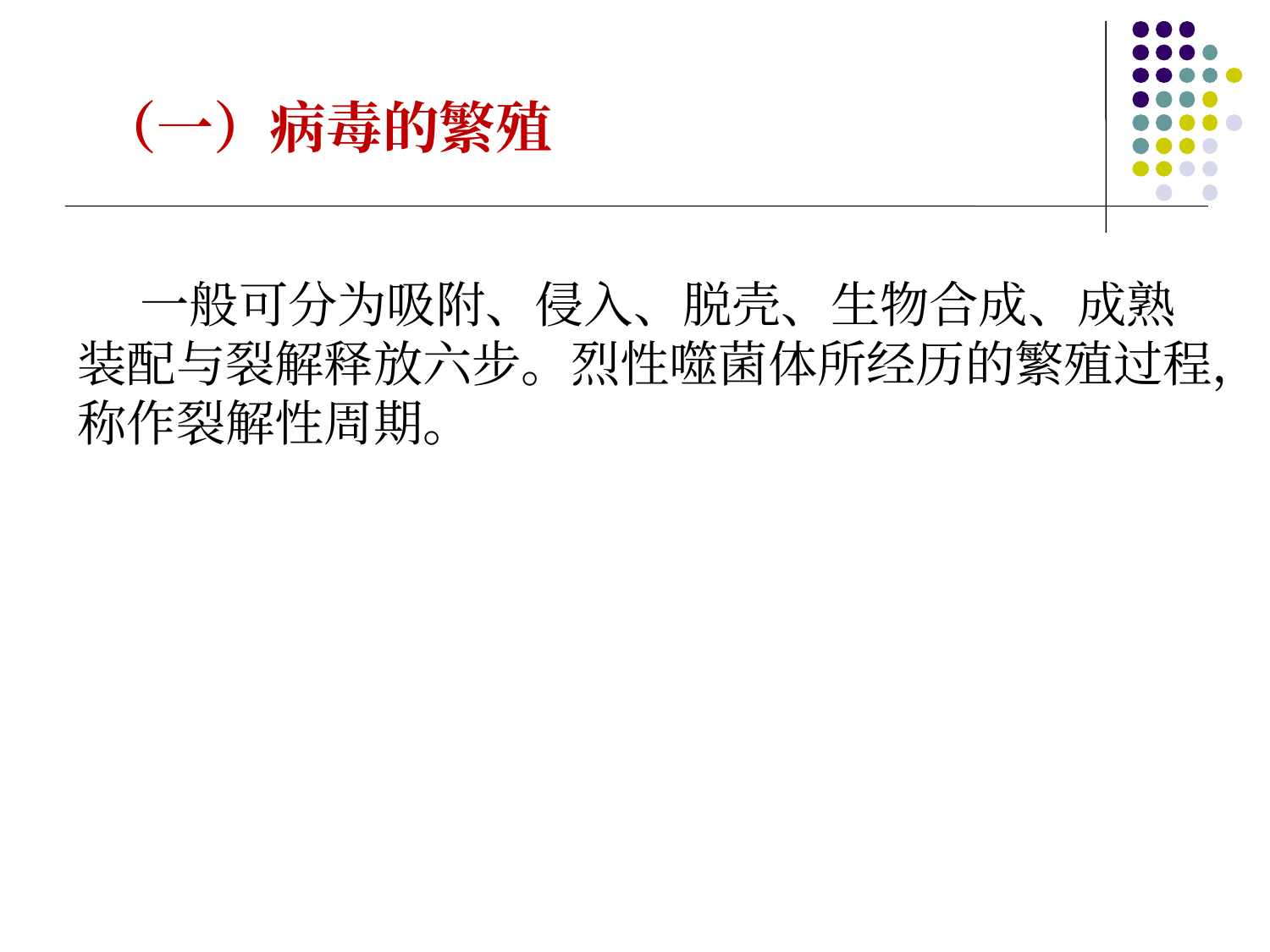

（一）病毒的繁殖
    一般可分为吸附、侵入、脱壳、生物合成、成熟装配与裂解释放六步。烈性噬菌体所经历的繁殖过程，称作裂解性周期。